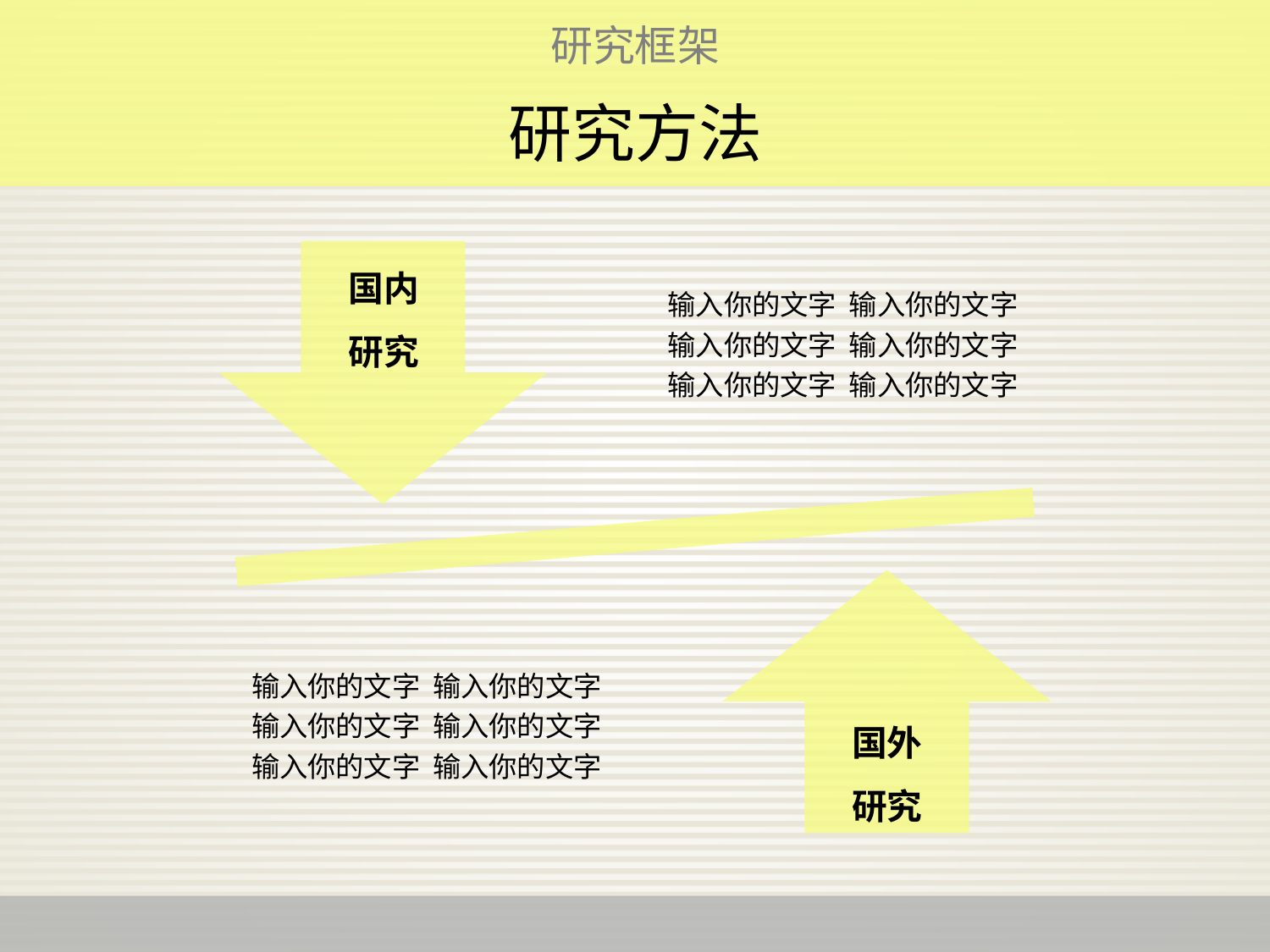

研究框架
# 研究方法
输入你的文字  输入你的文字
输入你的文字  输入你的文字
输入你的文字  输入你的文字
输入你的文字  输入你的文字
输入你的文字  输入你的文字
输入你的文字  输入你的文字
国内
研究
国外
研究